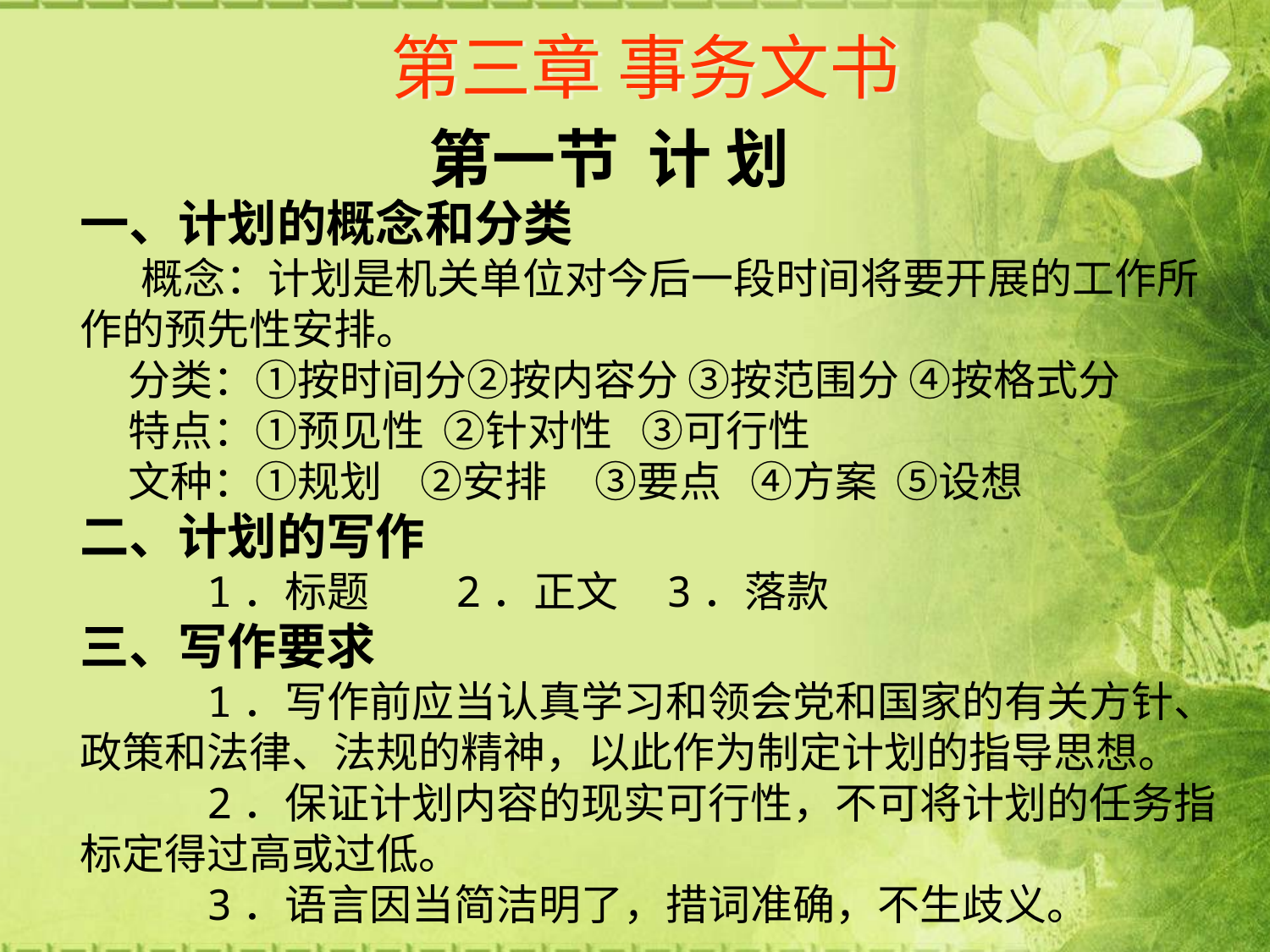

# 第三章 事务文书
第一节  计 划
一、计划的概念和分类
　  概念：计划是机关单位对今后一段时间将要开展的工作所作的预先性安排。
    分类：①按时间分②按内容分 ③按范围分 ④按格式分
    特点：①预见性  ②针对性   ③可行性
    文种：①规划    ②安排     ③要点   ④方案  ⑤设想
二、计划的写作
     1．标题        2．正文    3．落款
三、写作要求
     1．写作前应当认真学习和领会党和国家的有关方针、政策和法律、法规的精神，以此作为制定计划的指导思想。
     2．保证计划内容的现实可行性，不可将计划的任务指标定得过高或过低。
     3．语言因当简洁明了，措词准确，不生歧义。